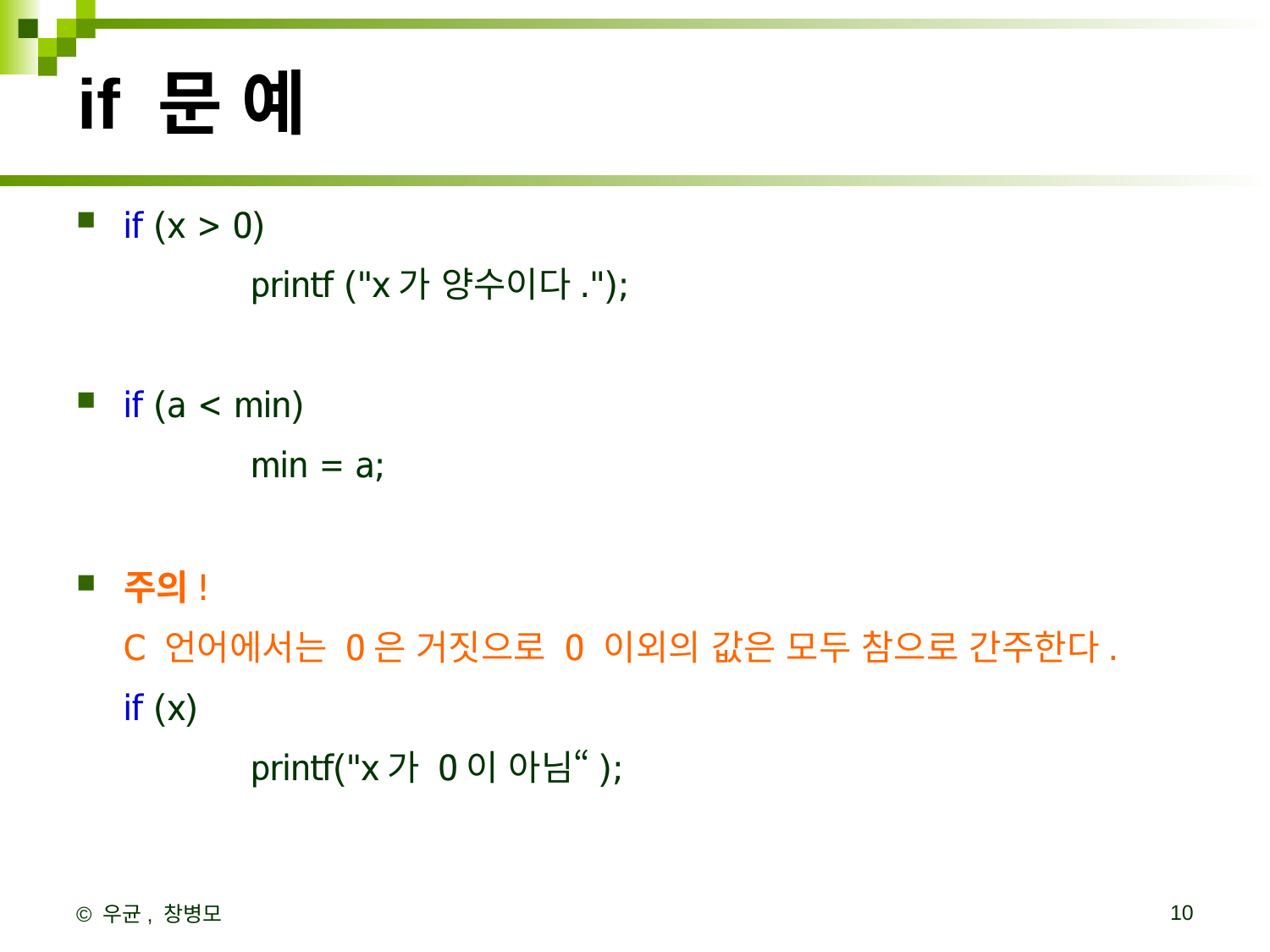

# if 문 예
if (x > 0)
		printf ("x가 양수이다.");

if (a < min)
       	min = a;

주의!
	C 언어에서는 0은 거짓으로 0 이외의 값은 모두 참으로 간주한다.
	if (x)
  		printf("x가 0이 아님“);
© 우균, 창병모
10